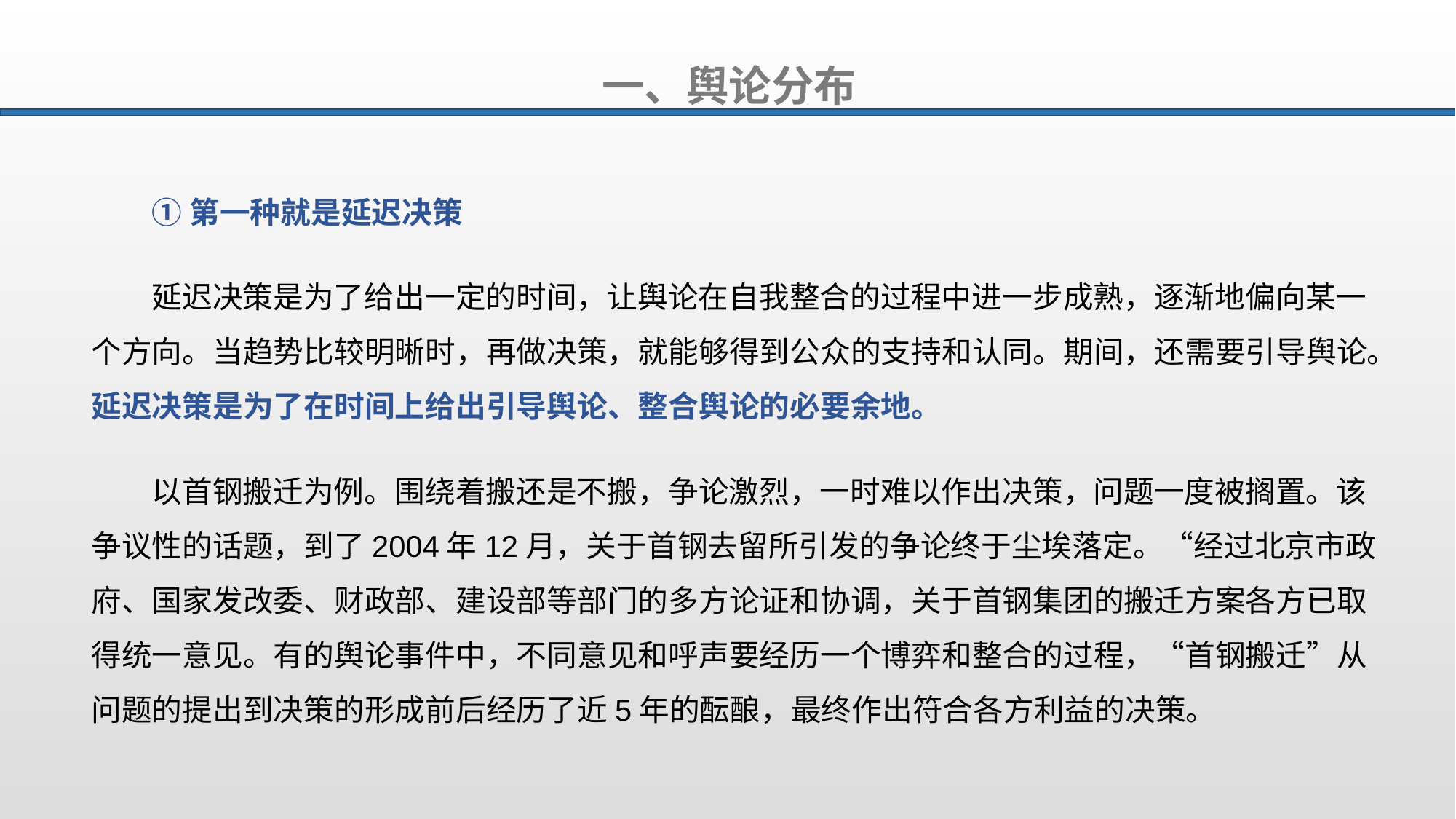

一、舆论分布

①第一种就是延迟决策
延迟决策是为了给出一定的时间，让舆论在自我整合的过程中进一步成熟，逐渐地偏向某一个方向。当趋势比较明晰时，再做决策，就能够得到公众的支持和认同。期间，还需要引导舆论。延迟决策是为了在时间上给出引导舆论、整合舆论的必要余地。
以首钢搬迁为例。围绕着搬还是不搬，争论激烈，一时难以作出决策，问题一度被搁置。该争议性的话题，到了2004年12月，关于首钢去留所引发的争论终于尘埃落定。“经过北京市政府、国家发改委、财政部、建设部等部门的多方论证和协调，关于首钢集团的搬迁方案各方已取得统一意见。有的舆论事件中，不同意见和呼声要经历一个博弈和整合的过程，“首钢搬迁”从问题的提出到决策的形成前后经历了近5年的酝酿，最终作出符合各方利益的决策。